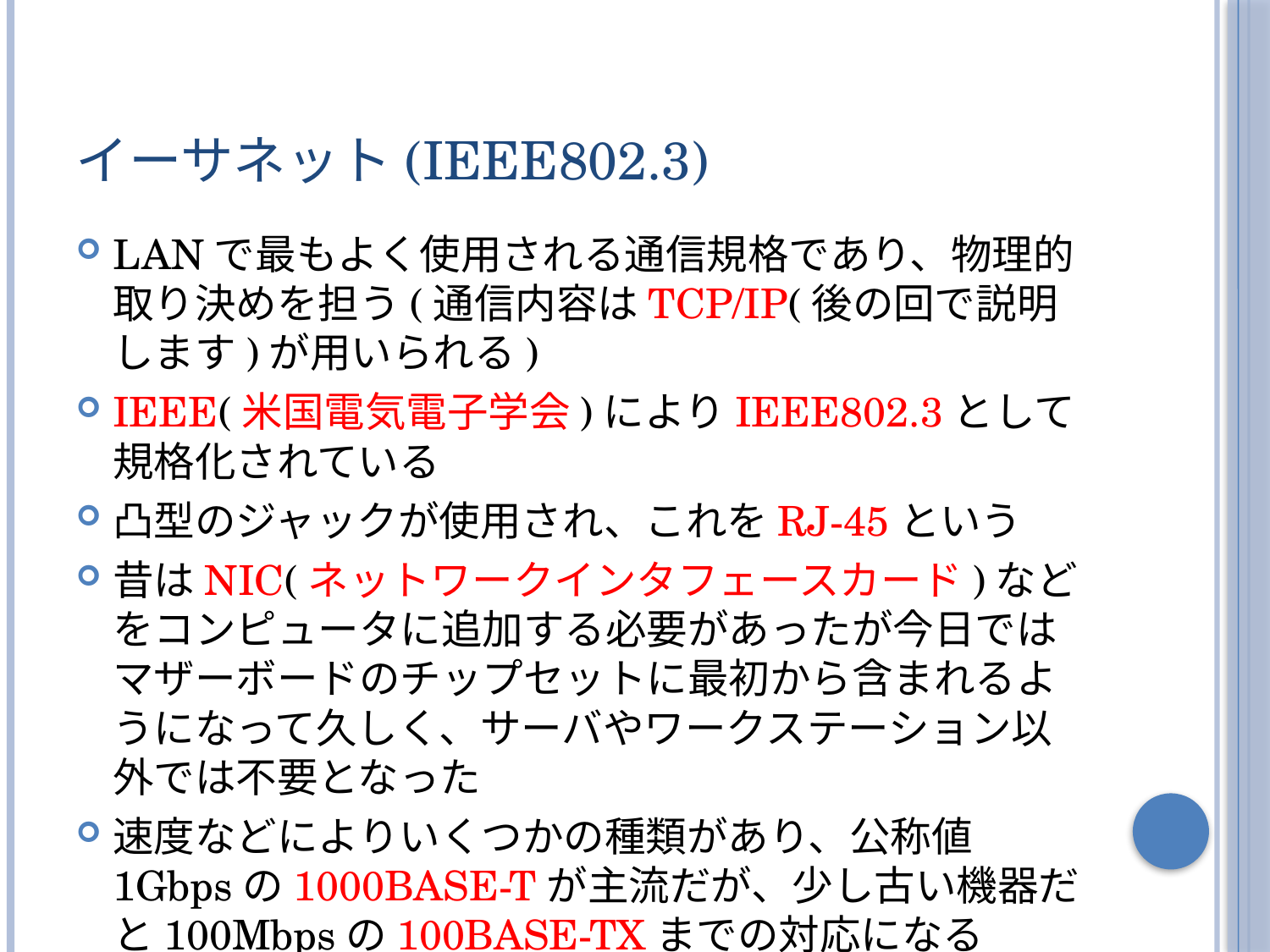

# イーサネット(IEEE802.3)
LANで最もよく使用される通信規格であり、物理的取り決めを担う(通信内容はTCP/IP(後の回で説明します)が用いられる)
IEEE(米国電気電子学会)によりIEEE802.3として規格化されている
凸型のジャックが使用され、これをRJ-45という
昔はNIC(ネットワークインタフェースカード)などをコンピュータに追加する必要があったが今日ではマザーボードのチップセットに最初から含まれるようになって久しく、サーバやワークステーション以外では不要となった
速度などによりいくつかの種類があり、公称値1Gbpsの1000BASE-Tが主流だが、少し古い機器だと100Mbpsの100BASE-TXまでの対応になる